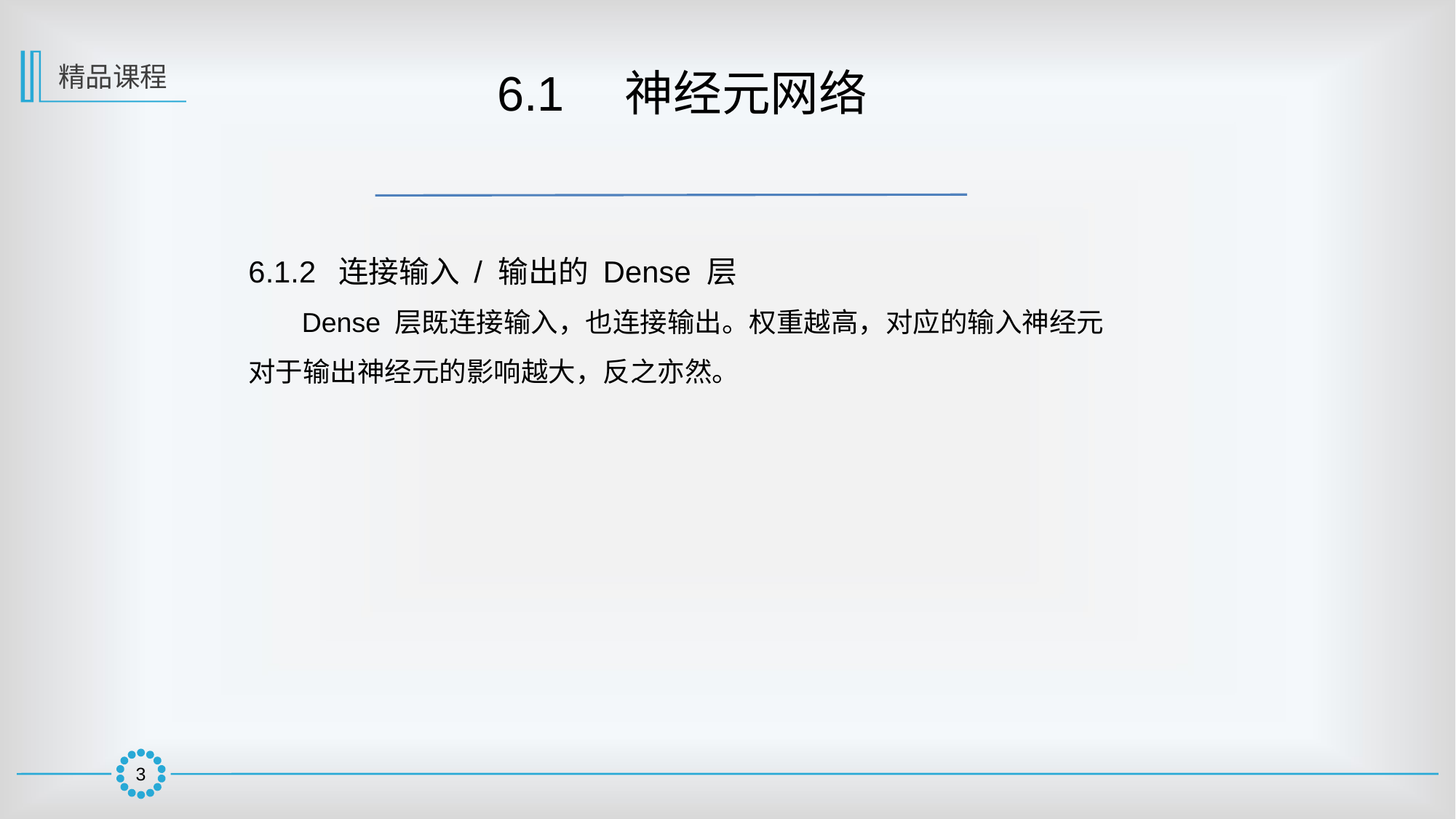

精品课程
 6.1　神经元网络

6.1.2 连接输入 / 输出的 Dense 层
       Dense 层既连接输入，也连接输出。权重越高，对应的输入神经元对于输出神经元的影响越大，反之亦然。

3